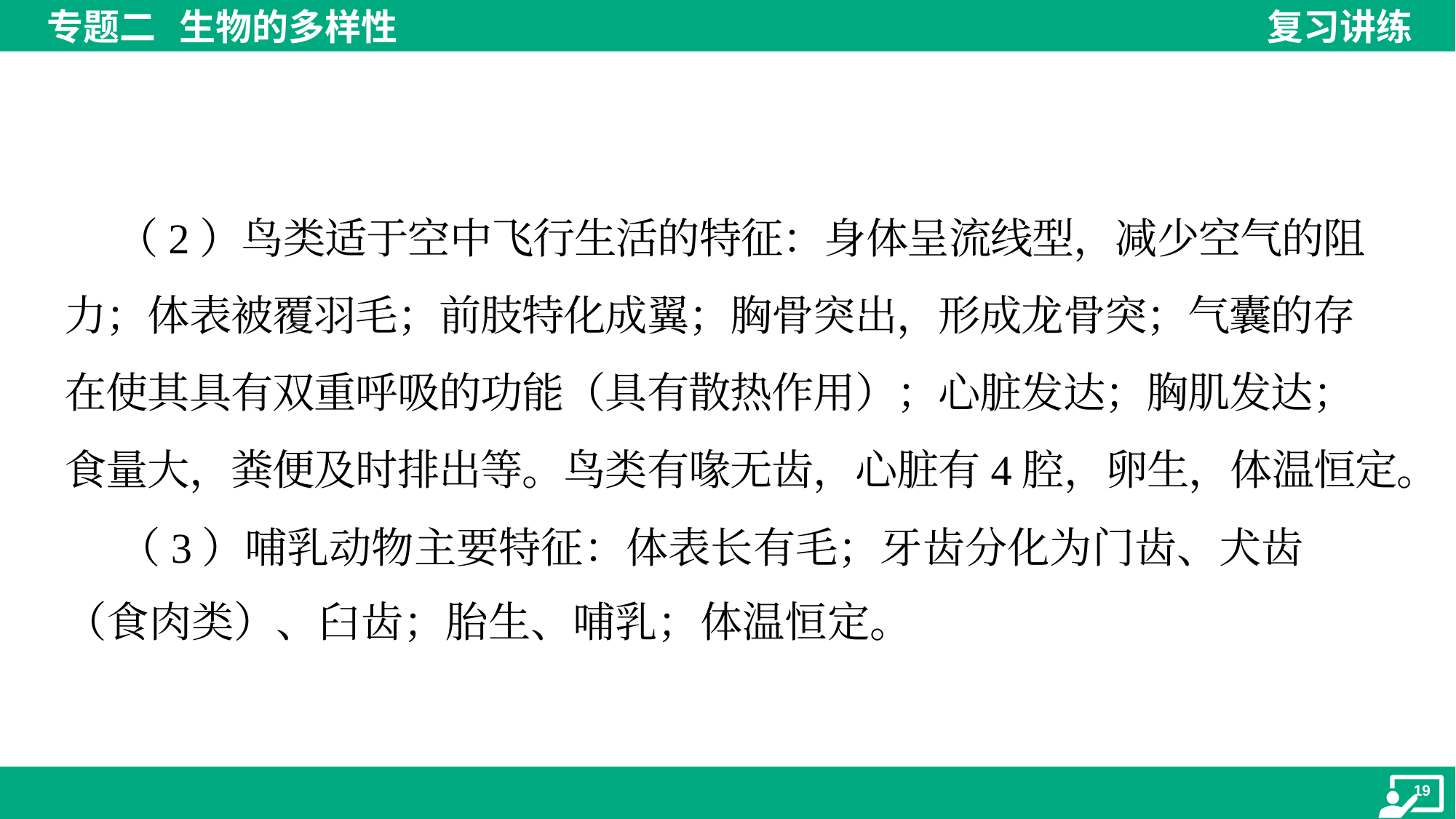

（2）鸟类适于空中飞行生活的特征：身体呈流线型，减少空气的阻
力；体表被覆羽毛；前肢特化成翼；胸骨突出，形成龙骨突；气囊的存
在使其具有双重呼吸的功能（具有散热作用）；心脏发达；胸肌发达；
食量大，粪便及时排出等。鸟类有喙无齿，心脏有4腔，卵生，体温恒定。
    （3）哺乳动物主要特征：体表长有毛；牙齿分化为门齿、犬齿
（食肉类）、臼齿；胎生、哺乳；体温恒定。